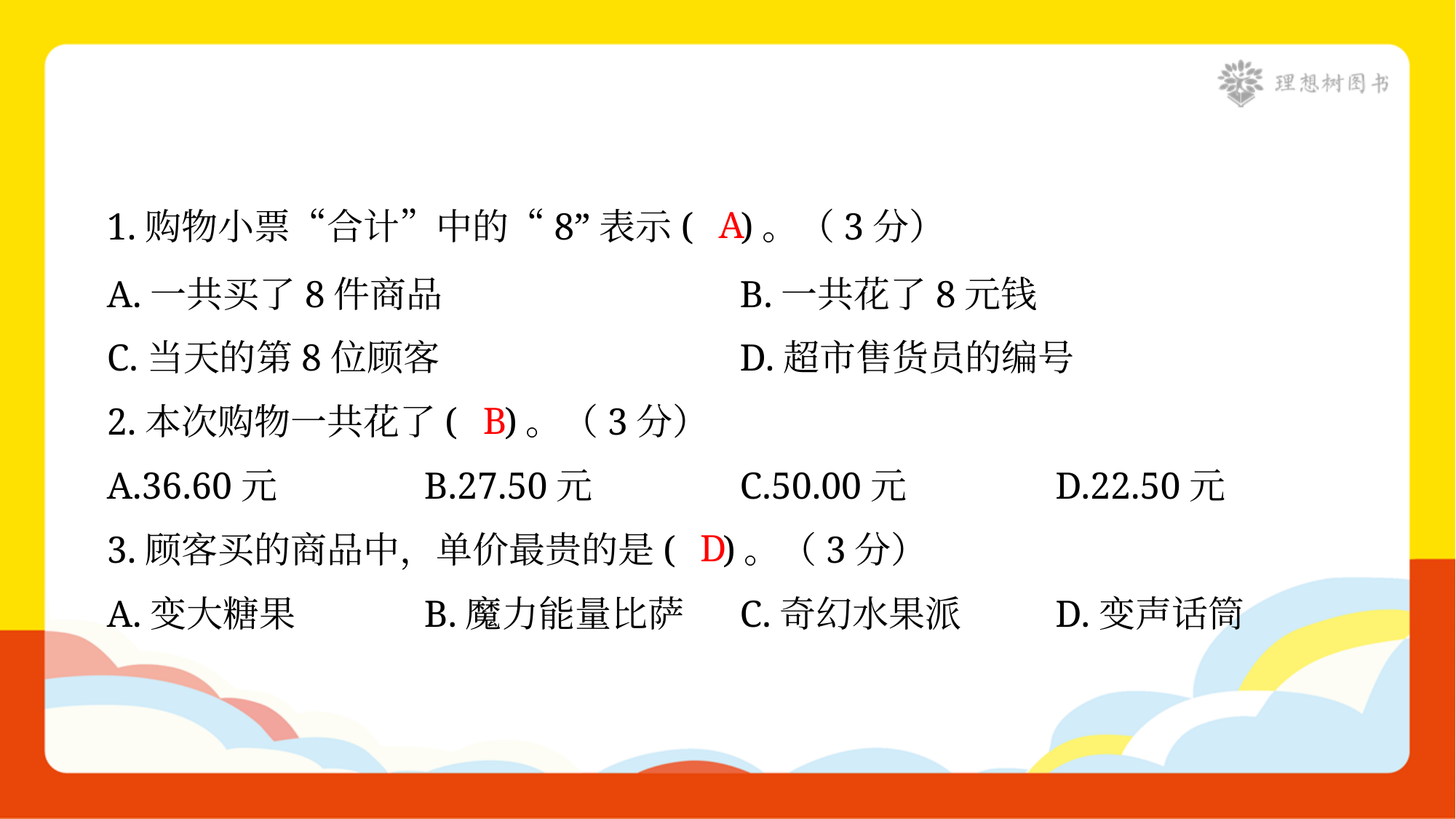

A
1.购物小票“合计”中的“8”表示(     )。（3分）
A.一共买了8件商品	B.一共花了8元钱
C.当天的第8位顾客	D.超市售货员的编号
B
2.本次购物一共花了(     )。（3分）
A.36.60元	B.27.50元	C.50.00元	D.22.50元
D
3.顾客买的商品中，单价最贵的是(     )。（3分）
A.变大糖果	B.魔力能量比萨	C.奇幻水果派	D.变声话筒